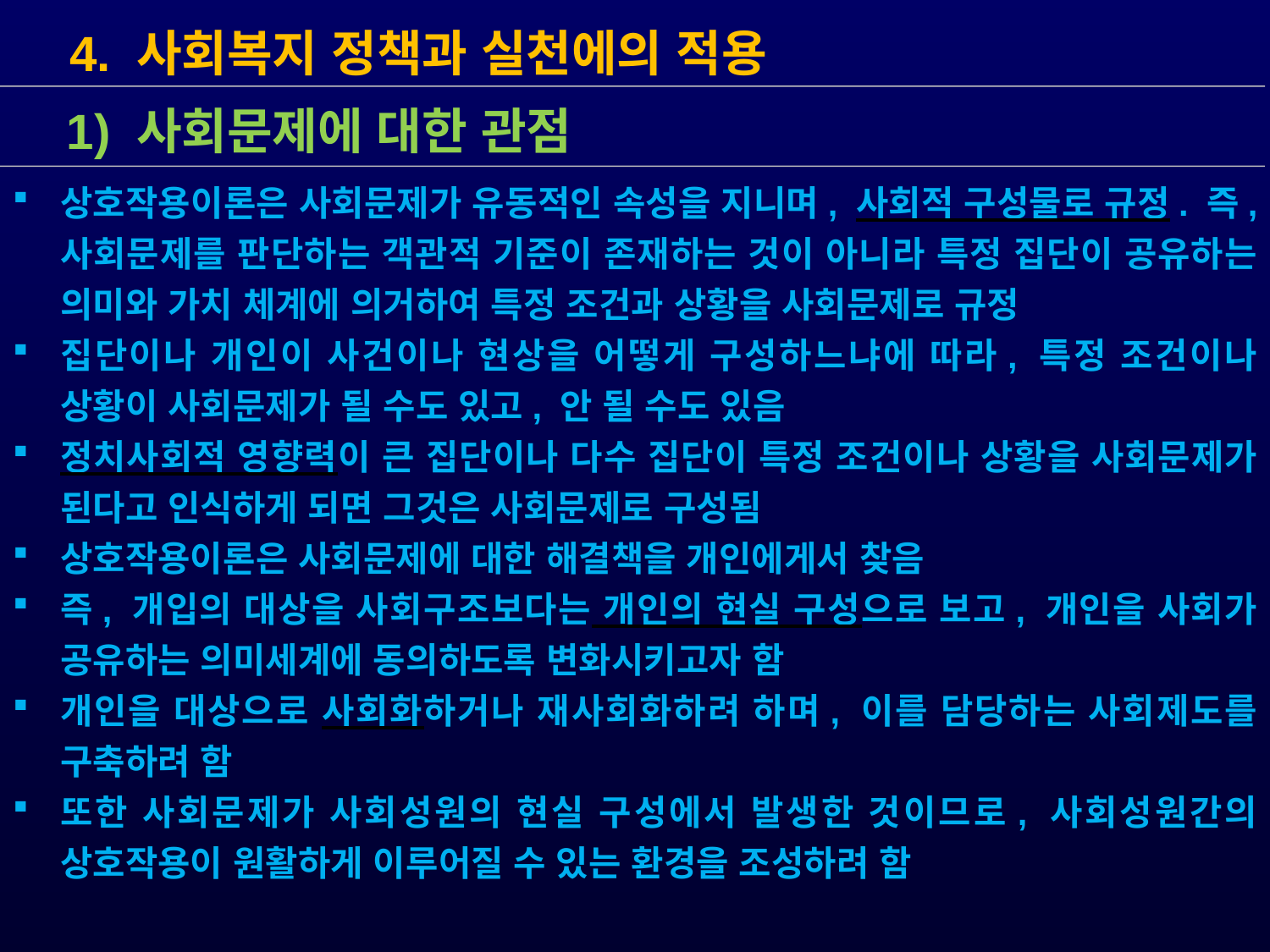

4. 사회복지 정책과 실천에의 적용

상호작용이론은 사회문제가 유동적인 속성을 지니며, 사회적 구성물로 규정. 즉, 사회문제를 판단하는 객관적 기준이 존재하는 것이 아니라 특정 집단이 공유하는 의미와 가치 체계에 의거하여 특정 조건과 상황을 사회문제로 규정
집단이나 개인이 사건이나 현상을 어떻게 구성하느냐에 따라, 특정 조건이나 상황이 사회문제가 될 수도 있고, 안 될 수도 있음
정치사회적 영향력이 큰 집단이나 다수 집단이 특정 조건이나 상황을 사회문제가 된다고 인식하게 되면 그것은 사회문제로 구성됨
상호작용이론은 사회문제에 대한 해결책을 개인에게서 찾음
즉, 개입의 대상을 사회구조보다는 개인의 현실 구성으로 보고, 개인을 사회가 공유하는 의미세계에 동의하도록 변화시키고자 함
개인을 대상으로 사회화하거나 재사회화하려 하며, 이를 담당하는 사회제도를 구축하려 함
또한 사회문제가 사회성원의 현실 구성에서 발생한 것이므로, 사회성원간의 상호작용이 원활하게 이루어질 수 있는 환경을 조성하려 함
  1) 사회문제에 대한 관점